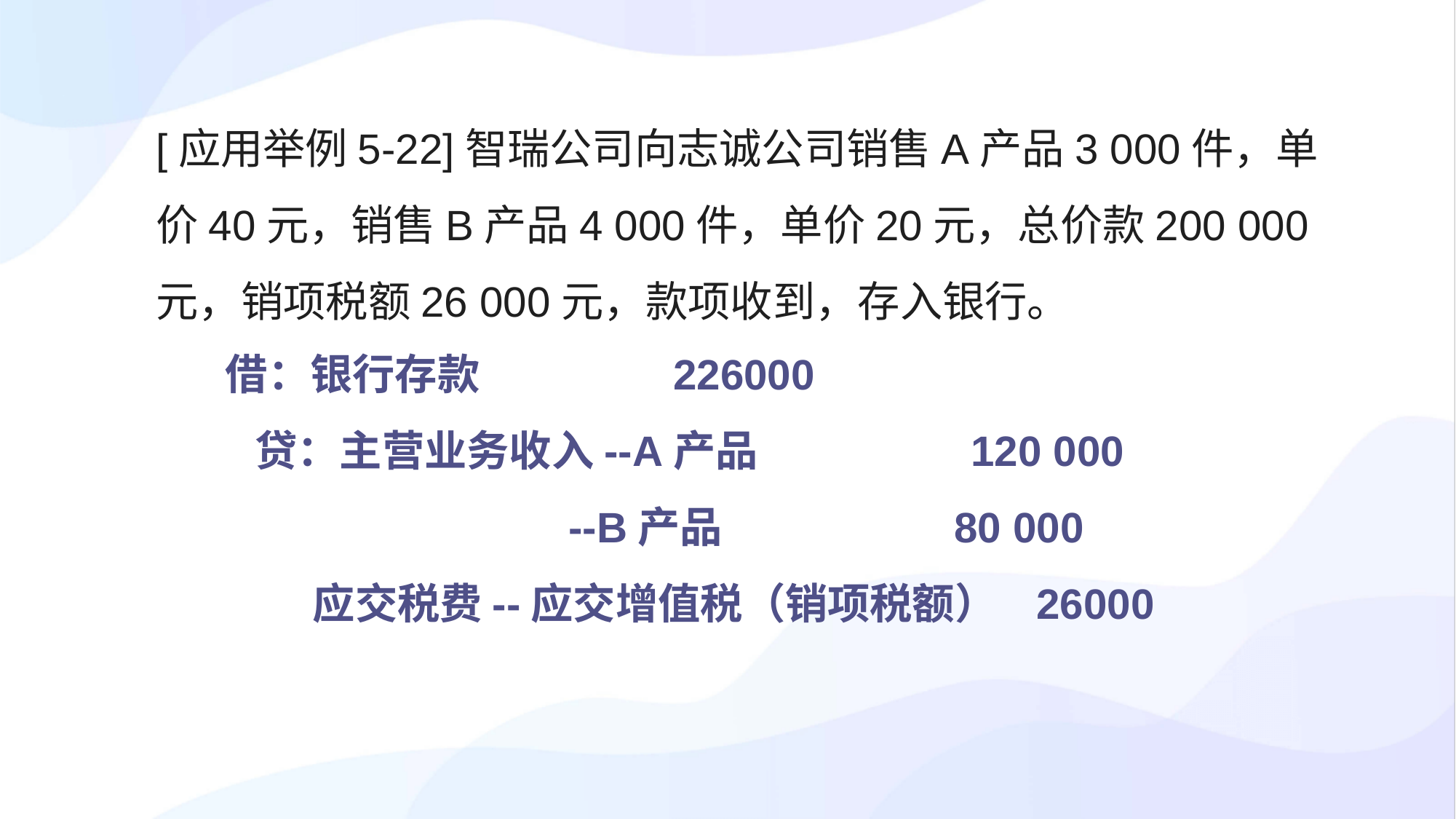

[应用举例5-22]智瑞公司向志诚公司销售A产品3 000件，单价40元，销售B产品4 000件，单价20元，总价款200 000元，销项税额26 000元，款项收到，存入银行。
借：银行存款                   226000
  贷：主营业务收入--A产品                     120 000
                             --B产品                       80 000
        应交税费--应交增值税（销项税额）   26000